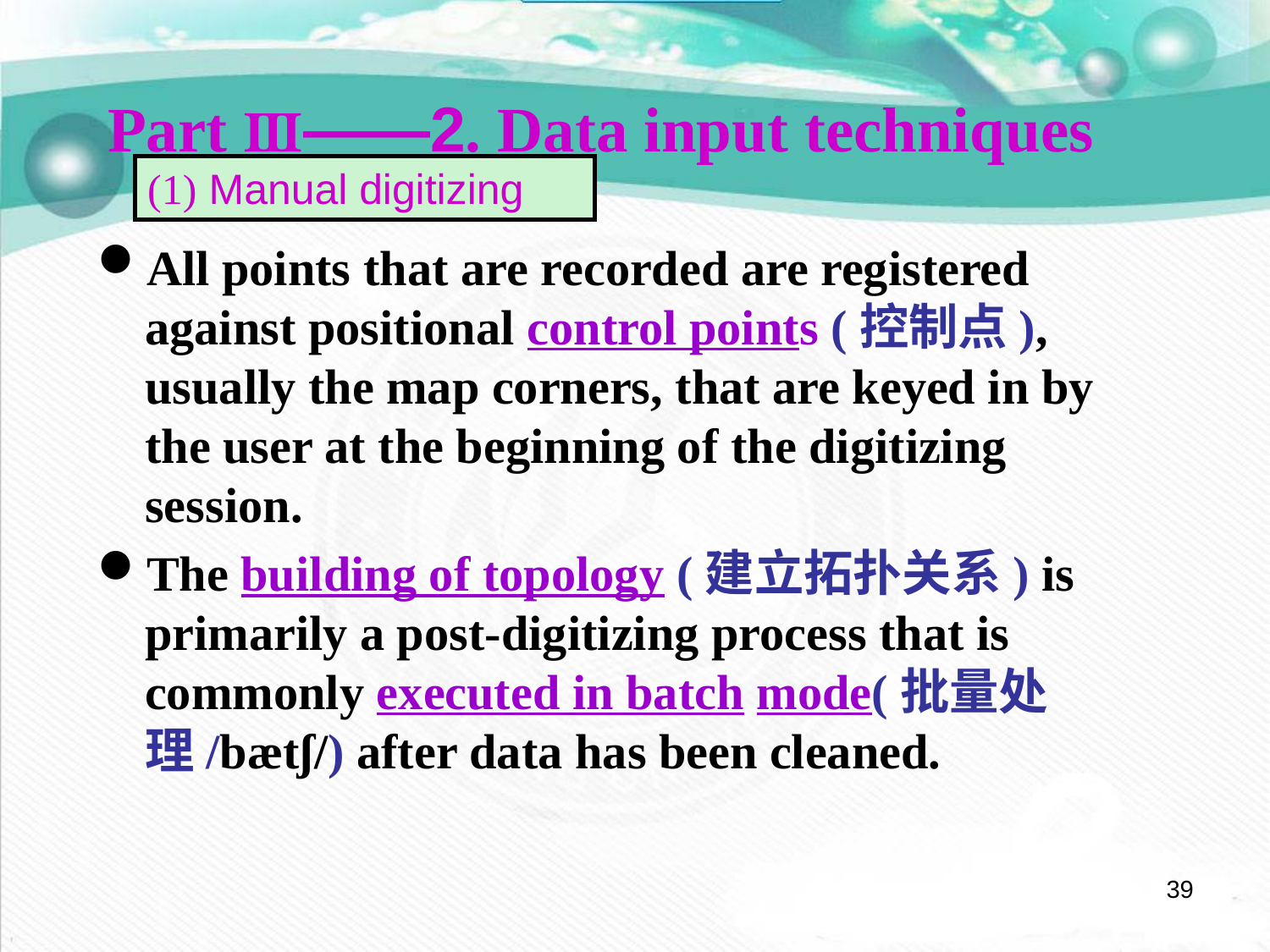

Part Ⅲ——2. Data input techniques
(1) Manual digitizing
All points that are recorded are registered against positional control points (控制点), usually the map corners, that are keyed in by the user at the beginning of the digitizing session.
The building of topology (建立拓扑关系) is primarily a post-digitizing process that is commonly executed in batch mode(批量处理/bætʃ/) after data has been cleaned.

39